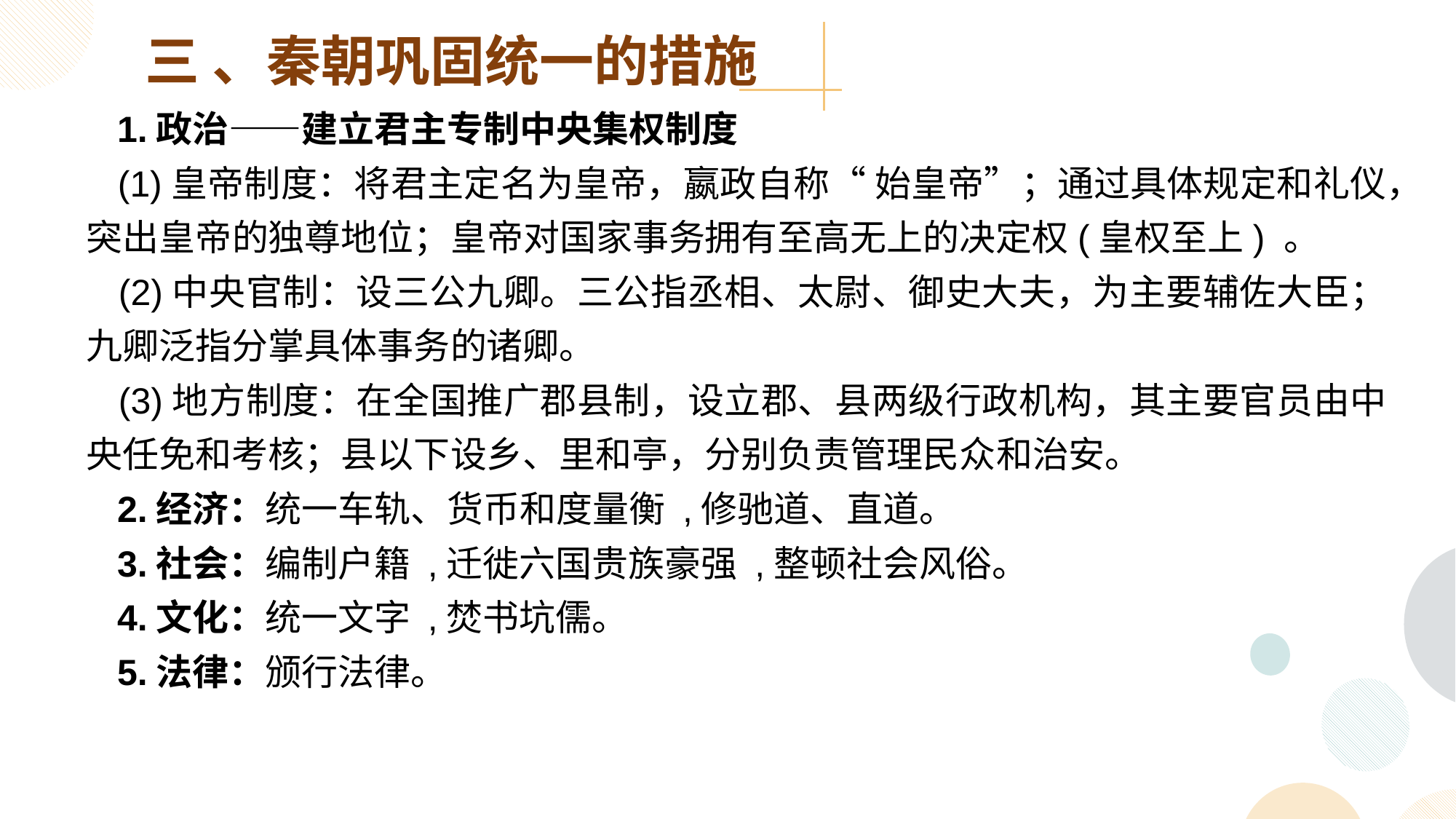

三 、秦朝巩固统一的措施
   1.政治——建立君主专制中央集权制度
   (1)皇帝制度：将君主定名为皇帝，嬴政自称“ 始皇帝”；通过具体规定和礼仪，突出皇帝的独尊地位；皇帝对国家事务拥有至高无上的决定权(皇权至上) 。
   (2)中央官制：设三公九卿。三公指丞相、太尉、御史大夫，为主要辅佐大臣；九卿泛指分掌具体事务的诸卿。
   (3)地方制度：在全国推广郡县制，设立郡、县两级行政机构，其主要官员由中央任免和考核；县以下设乡、里和亭，分别负责管理民众和治安。
   2.经济：统一车轨、货币和度量衡 ,修驰道、直道。
   3.社会：编制户籍 ,迁徙六国贵族豪强 ,整顿社会风俗。
   4.文化：统一文字 ,焚书坑儒。
   5.法律：颁行法律。